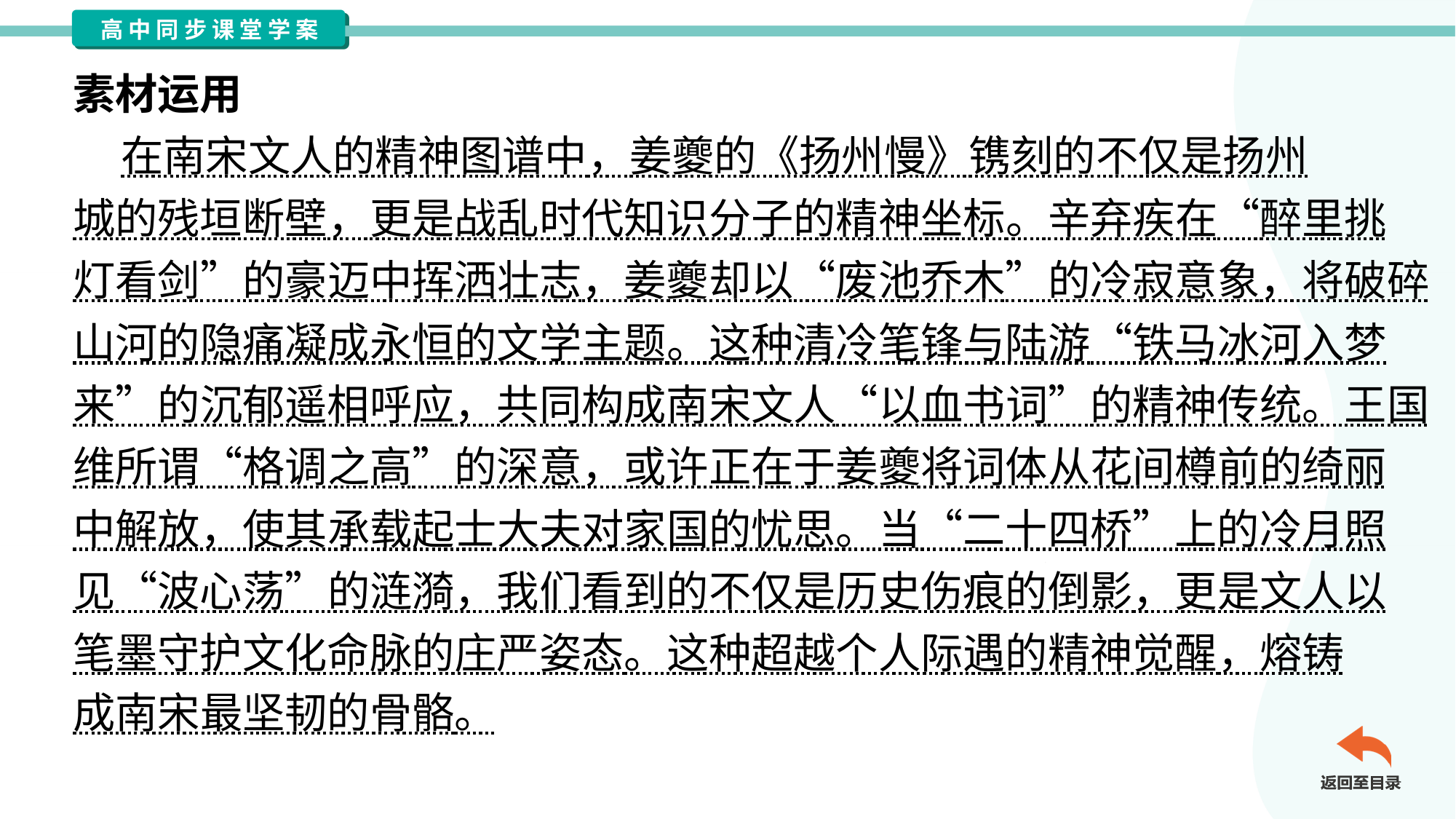

素材运用
    在南宋文人的精神图谱中，姜夔的《扬州慢》镌刻的不仅是扬州
城的残垣断壁，更是战乱时代知识分子的精神坐标。辛弃疾在“醉里挑
灯看剑”的豪迈中挥洒壮志，姜夔却以“废池乔木”的冷寂意象，将破碎
山河的隐痛凝成永恒的文学主题。这种清冷笔锋与陆游“铁马冰河入梦
来”的沉郁遥相呼应，共同构成南宋文人“以血书词”的精神传统。王国
维所谓“格调之高”的深意，或许正在于姜夔将词体从花间樽前的绮丽
中解放，使其承载起士大夫对家国的忧思。当“二十四桥”上的冷月照
见“波心荡”的涟漪，我们看到的不仅是历史伤痕的倒影，更是文人以
笔墨守护文化命脉的庄严姿态。这种超越个人际遇的精神觉醒，熔铸
成南宋最坚韧的骨骼。#1.3.1